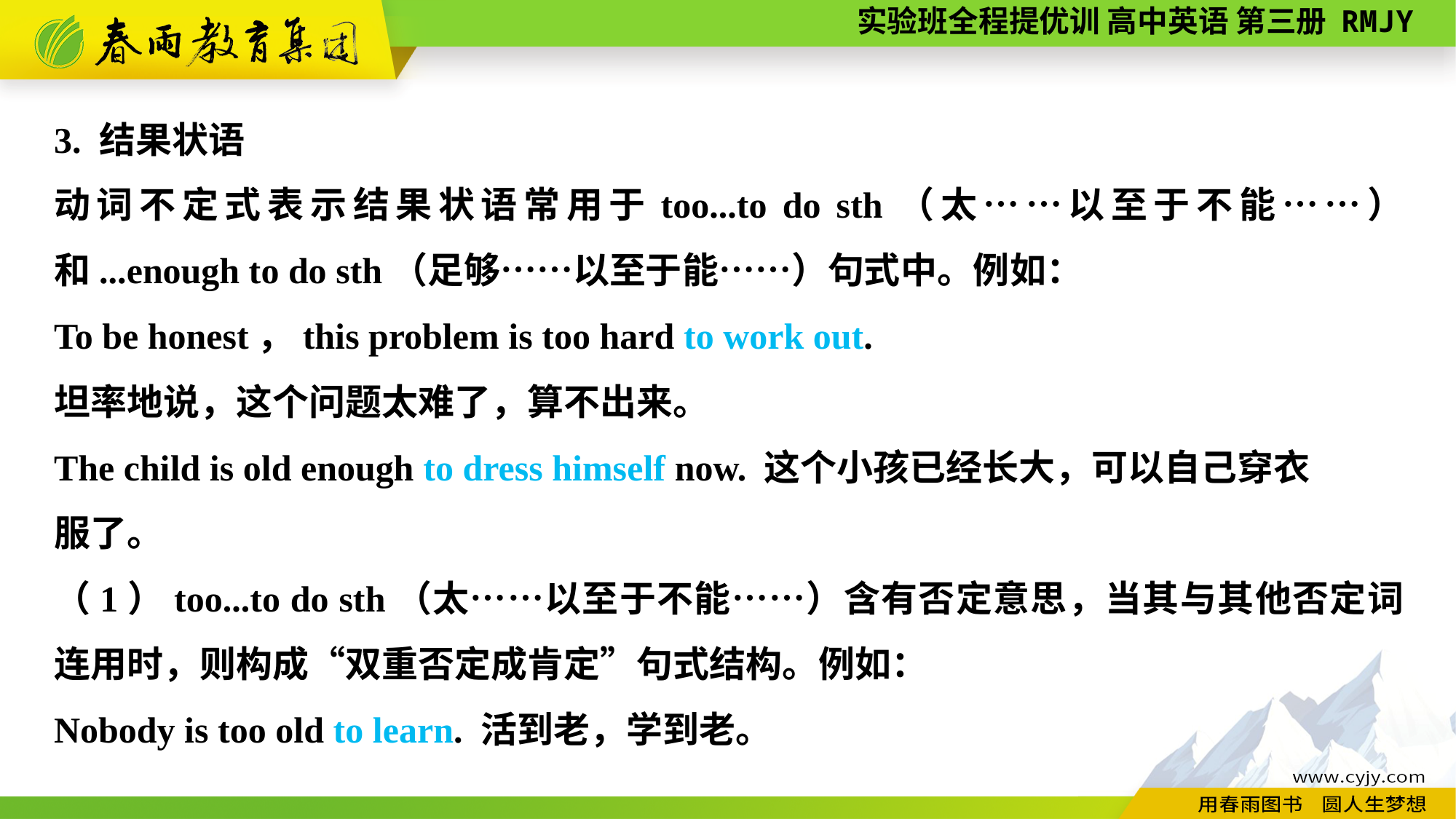

3. 结果状语
动词不定式表示结果状语常用于too...to do sth（太……以至于不能……）和...enough to do sth（足够……以至于能……）句式中。例如：
To be honest，this problem is too hard to work out.
坦率地说，这个问题太难了，算不出来。
The child is old enough to dress himself now. 这个小孩已经长大，可以自己穿衣
服了。
（1）too...to do sth（太……以至于不能……）含有否定意思，当其与其他否定词连用时，则构成“双重否定成肯定”句式结构。例如：
Nobody is too old to learn. 活到老，学到老。